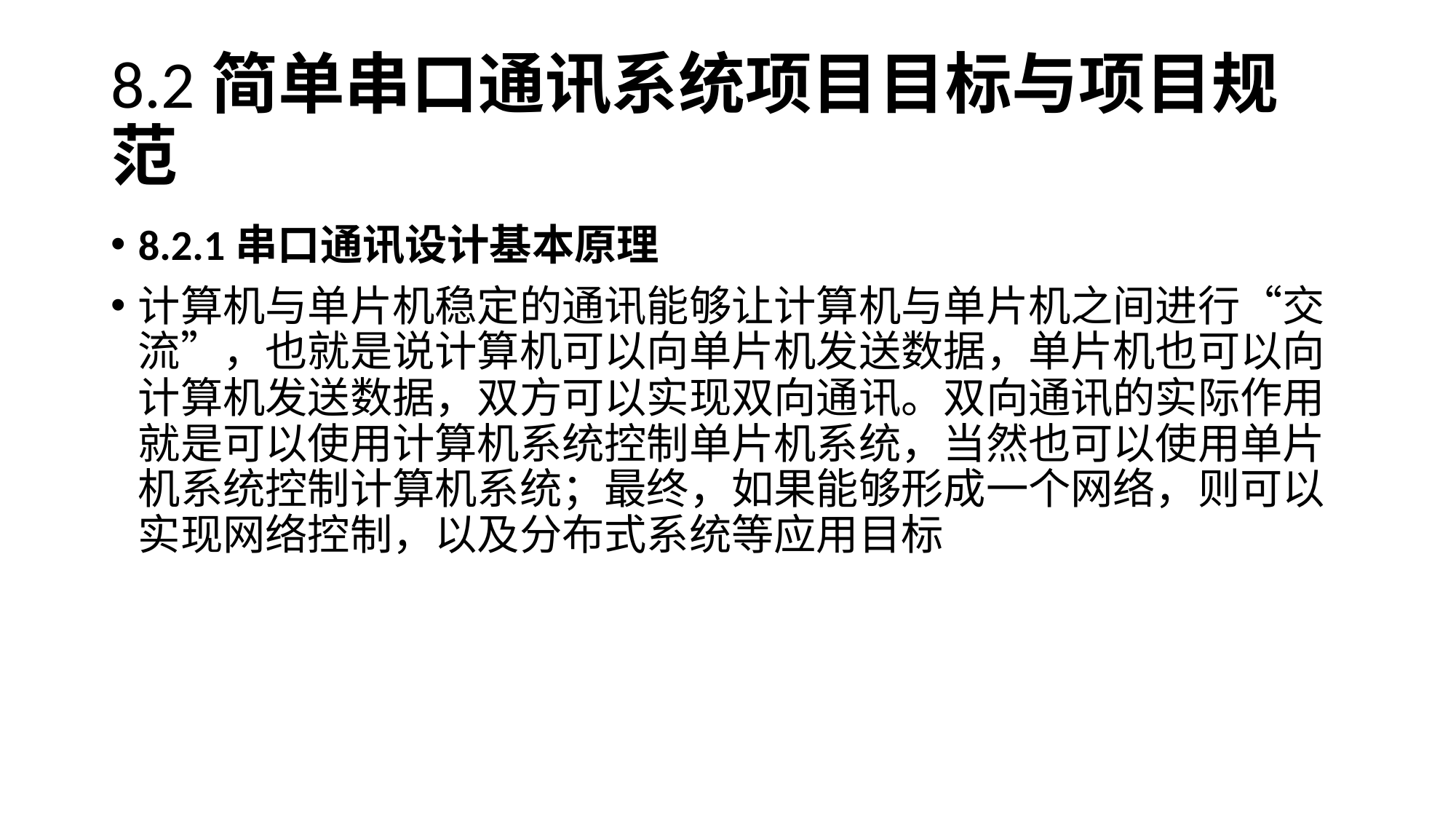

# 8.2简单串口通讯系统项目目标与项目规范
8.2.1串口通讯设计基本原理
计算机与单片机稳定的通讯能够让计算机与单片机之间进行“交流”，也就是说计算机可以向单片机发送数据，单片机也可以向计算机发送数据，双方可以实现双向通讯。双向通讯的实际作用就是可以使用计算机系统控制单片机系统，当然也可以使用单片机系统控制计算机系统；最终，如果能够形成一个网络，则可以实现网络控制，以及分布式系统等应用目标